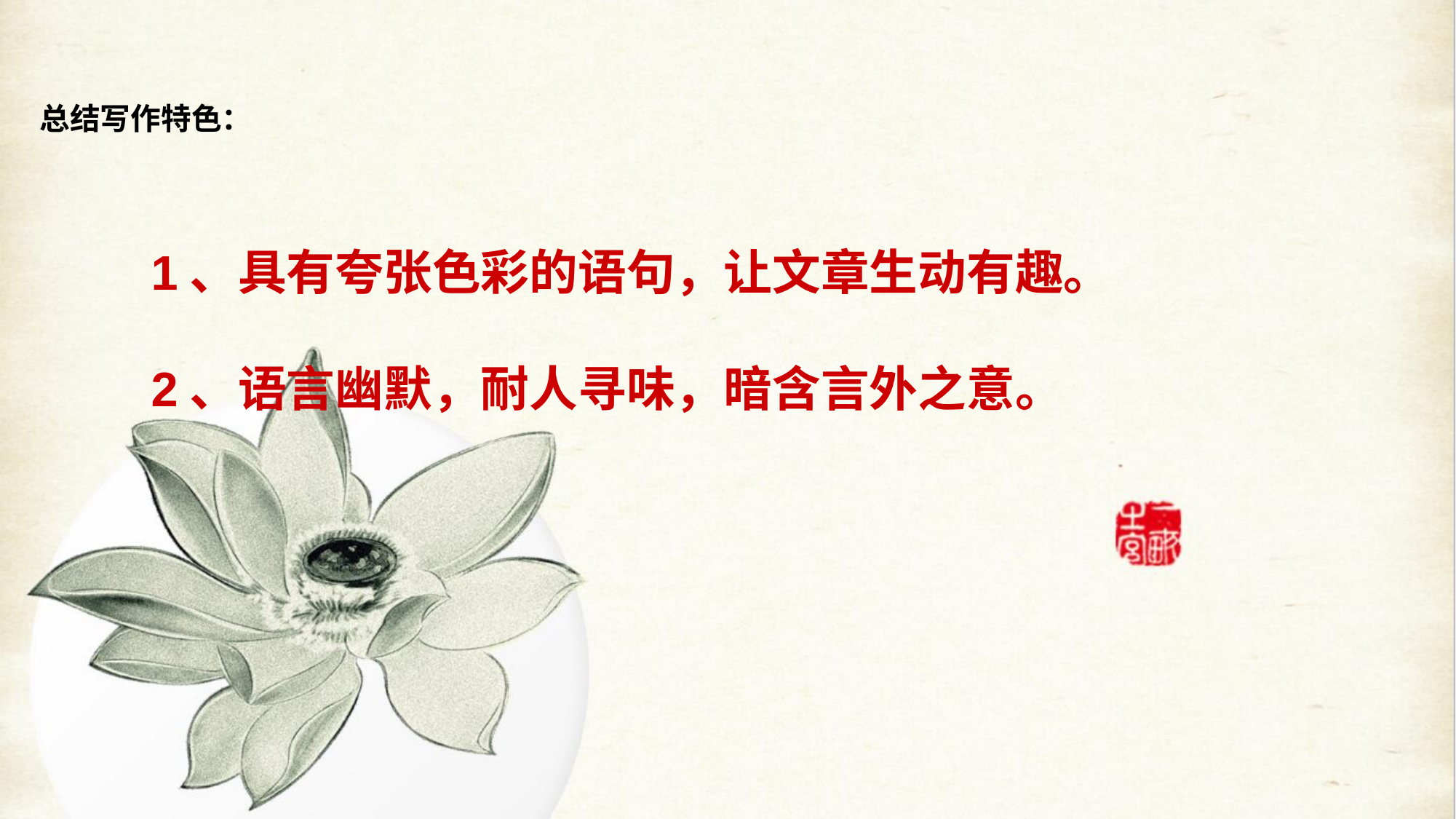

总结写作特色：
1、具有夸张色彩的语句，让文章生动有趣。

2、语言幽默，耐人寻味，暗含言外之意。